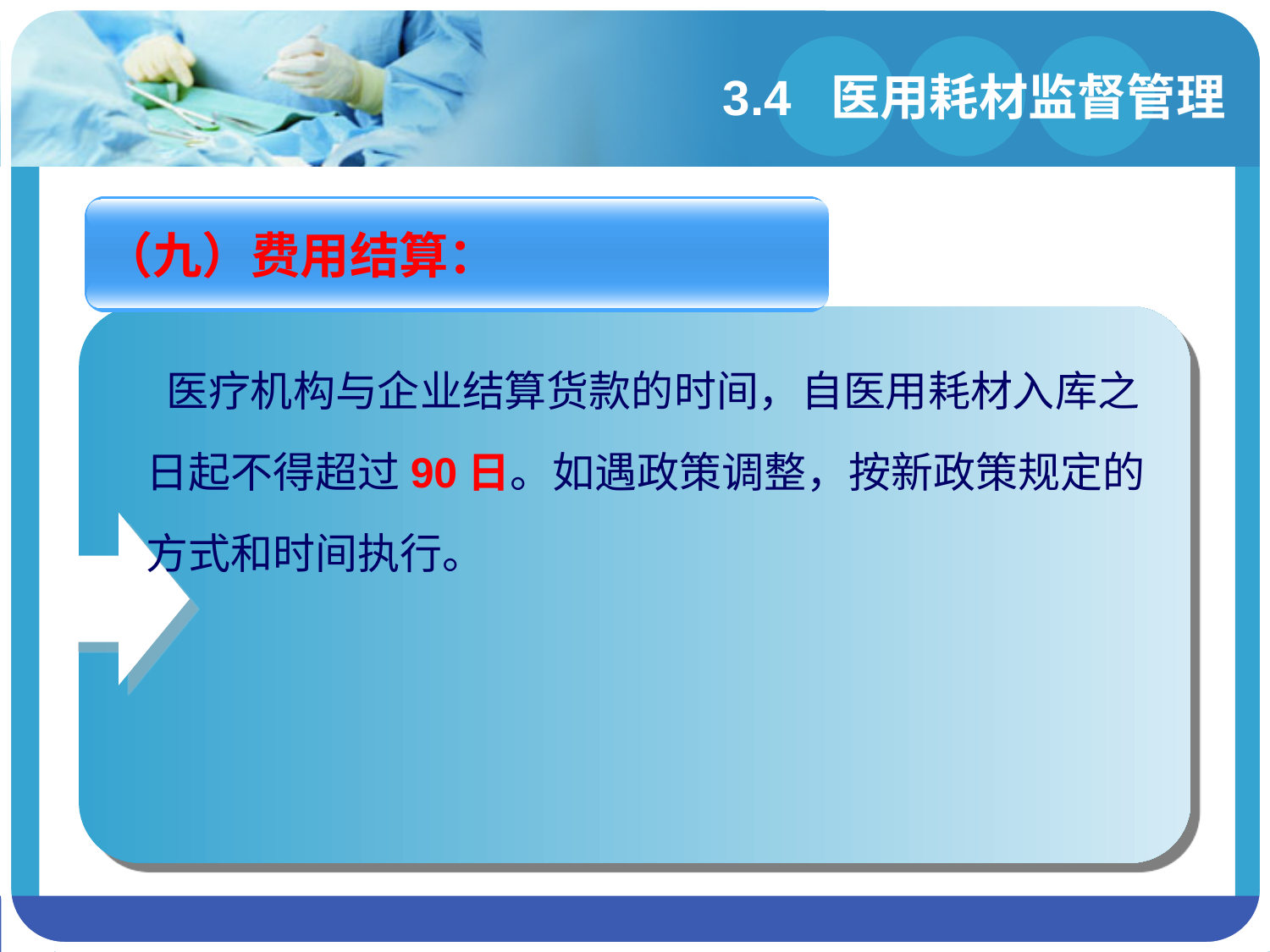

# 3.4  医用耗材监督管理
（九）费用结算：

 医疗机构与企业结算货款的时间，自医用耗材入库之日起不得超过90日。如遇政策调整，按新政策规定的方式和时间执行。